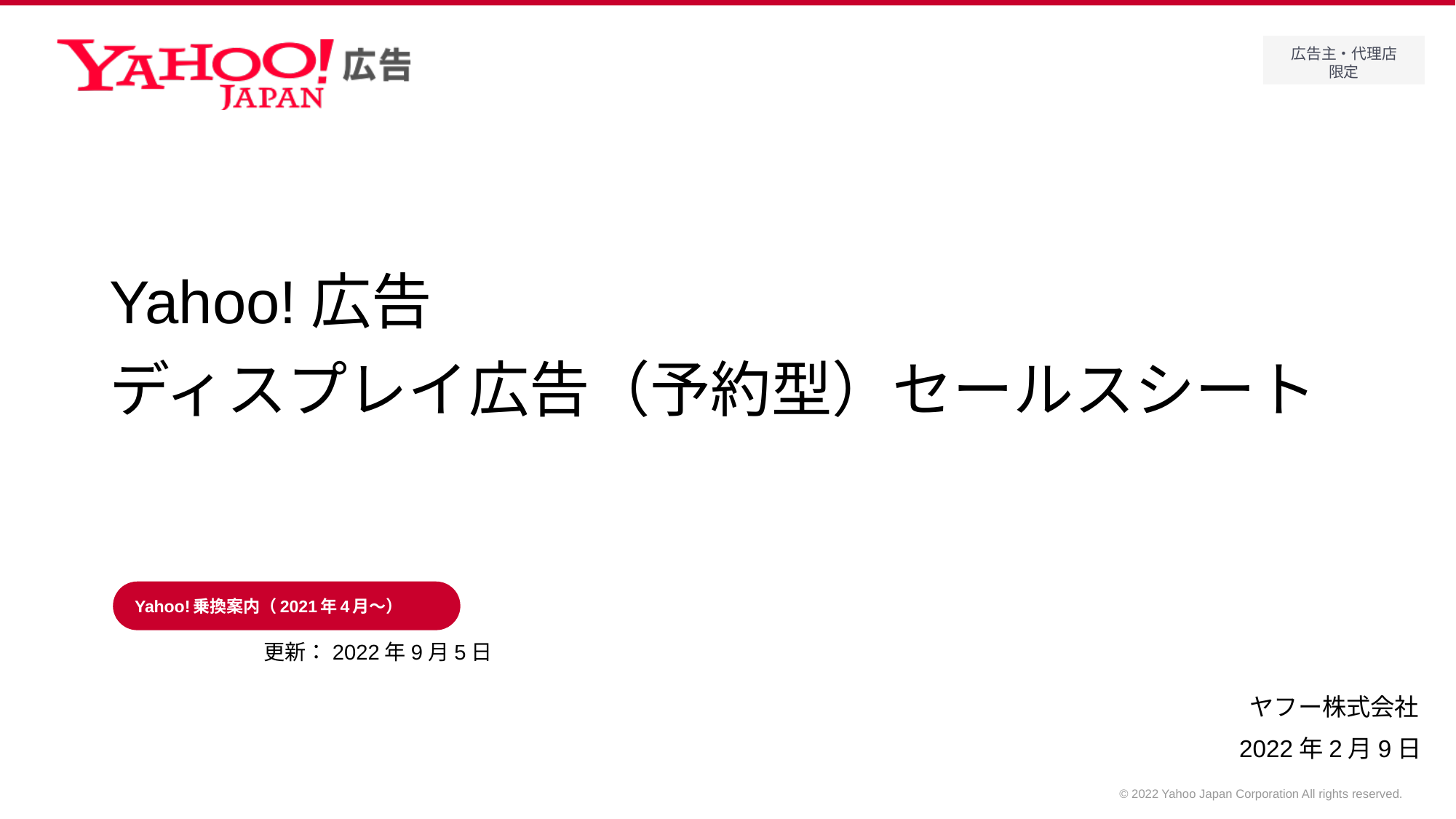

# Yahoo!広告 ディスプレイ広告（予約型）セールスシート
Yahoo!乗換案内（2021年4月～）
更新：2022年9月5日
2022年2月9日